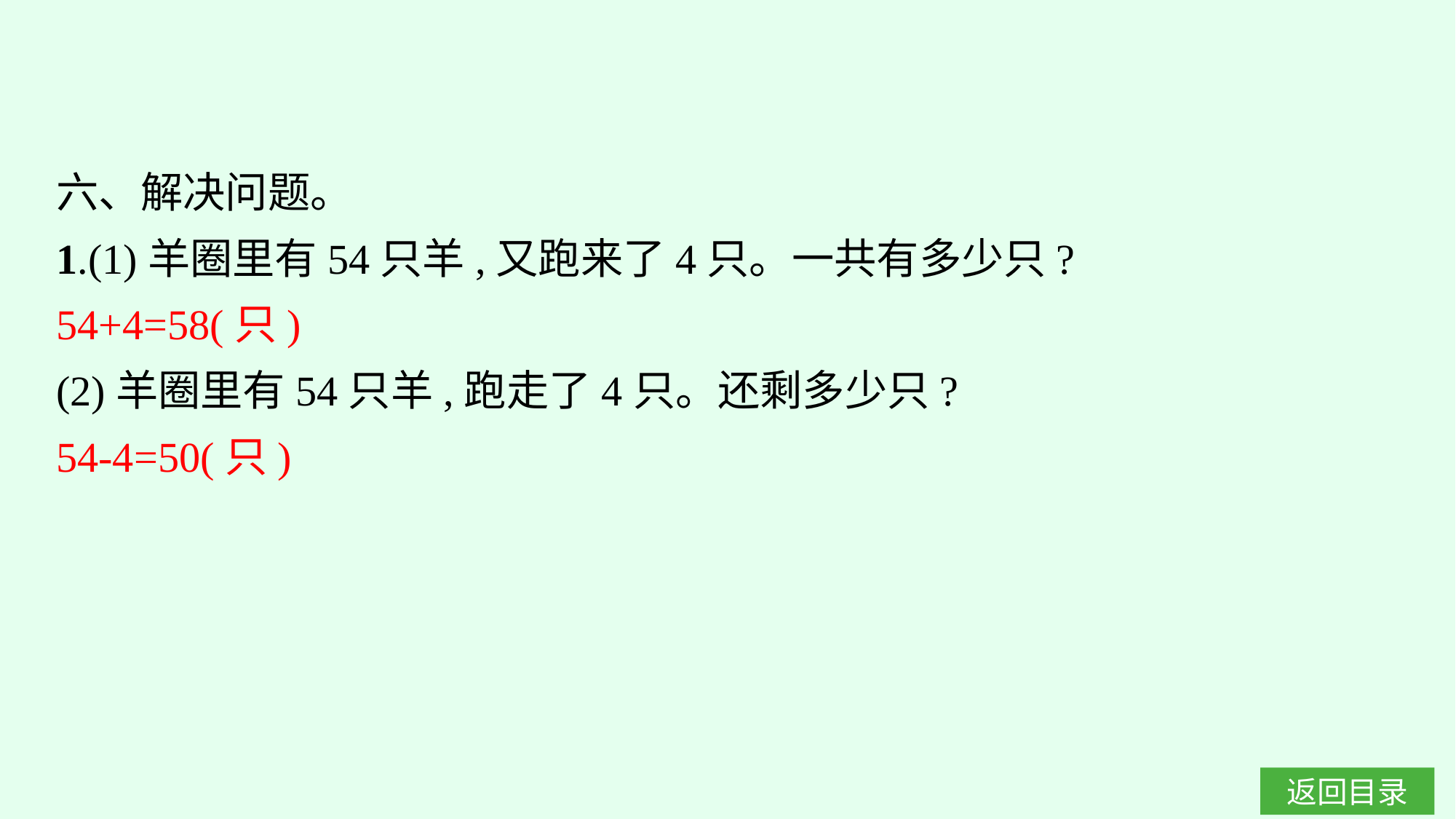

六、解决问题。
1.(1)羊圈里有54只羊,又跑来了4只。一共有多少只?
54+4=58(只)
(2)羊圈里有54只羊,跑走了4只。还剩多少只?
54-4=50(只)